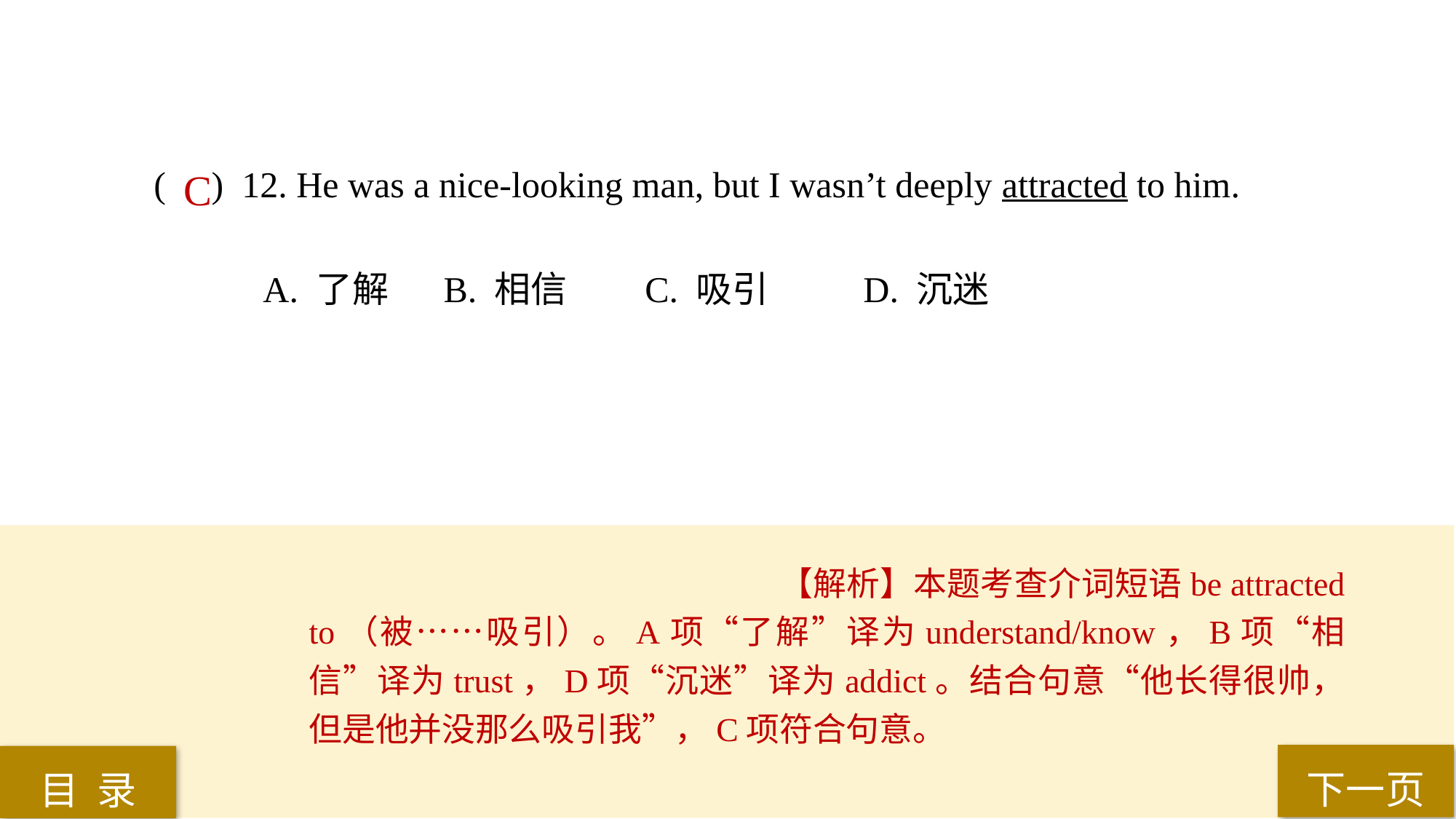

(     )  12. He was a nice-looking man, but I wasn’t deeply attracted to him.

A. 了解	 B. 相信 	C. 吸引 	D. 沉迷
C
【解析】本题考查介词短语be attracted to（被……吸引）。A项“了解”译为understand/know，B项“相信”译为trust，D项“沉迷”译为addict。结合句意“他长得很帅，但是他并没那么吸引我”，C项符合句意。